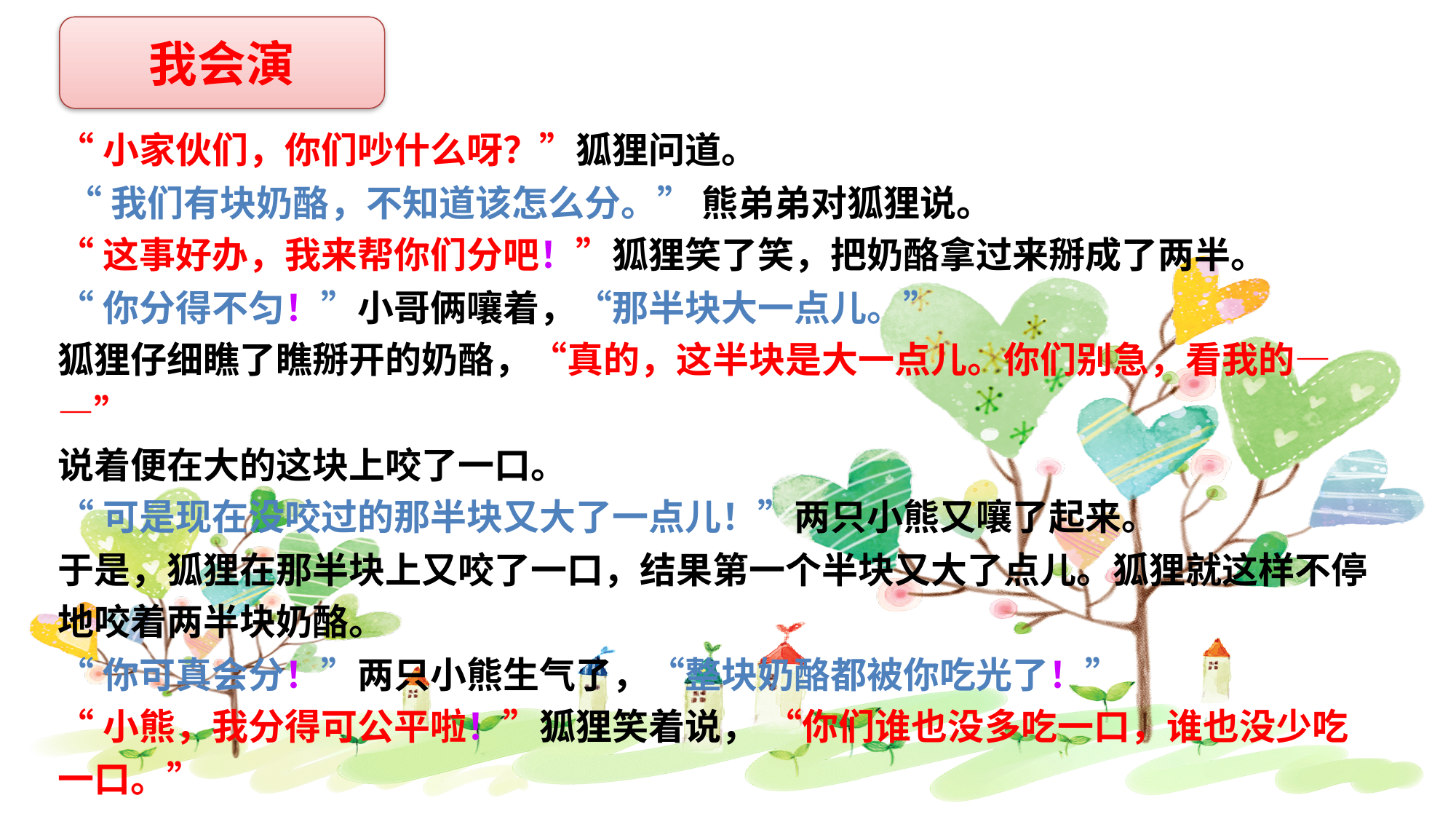

我会演
“小家伙们，你们吵什么呀？”狐狸问道。
 “我们有块奶酪，不知道该怎么分。” 熊弟弟对狐狸说。
“这事好办，我来帮你们分吧！”狐狸笑了笑，把奶酪拿过来掰成了两半。
“你分得不匀！”小哥俩嚷着，“那半块大一点儿。”
狐狸仔细瞧了瞧掰开的奶酪，“真的，这半块是大一点儿。你们别急，看我的——”
说着便在大的这块上咬了一口。
“可是现在没咬过的那半块又大了一点儿！”两只小熊又嚷了起来。
于是，狐狸在那半块上又咬了一口，结果第一个半块又大了点儿。狐狸就这样不停地咬着两半块奶酪。
“你可真会分！”两只小熊生气了，“整块奶酪都被你吃光了！”
“小熊，我分得可公平啦！”狐狸笑着说， “你们谁也没多吃一口，谁也没少吃一口。”